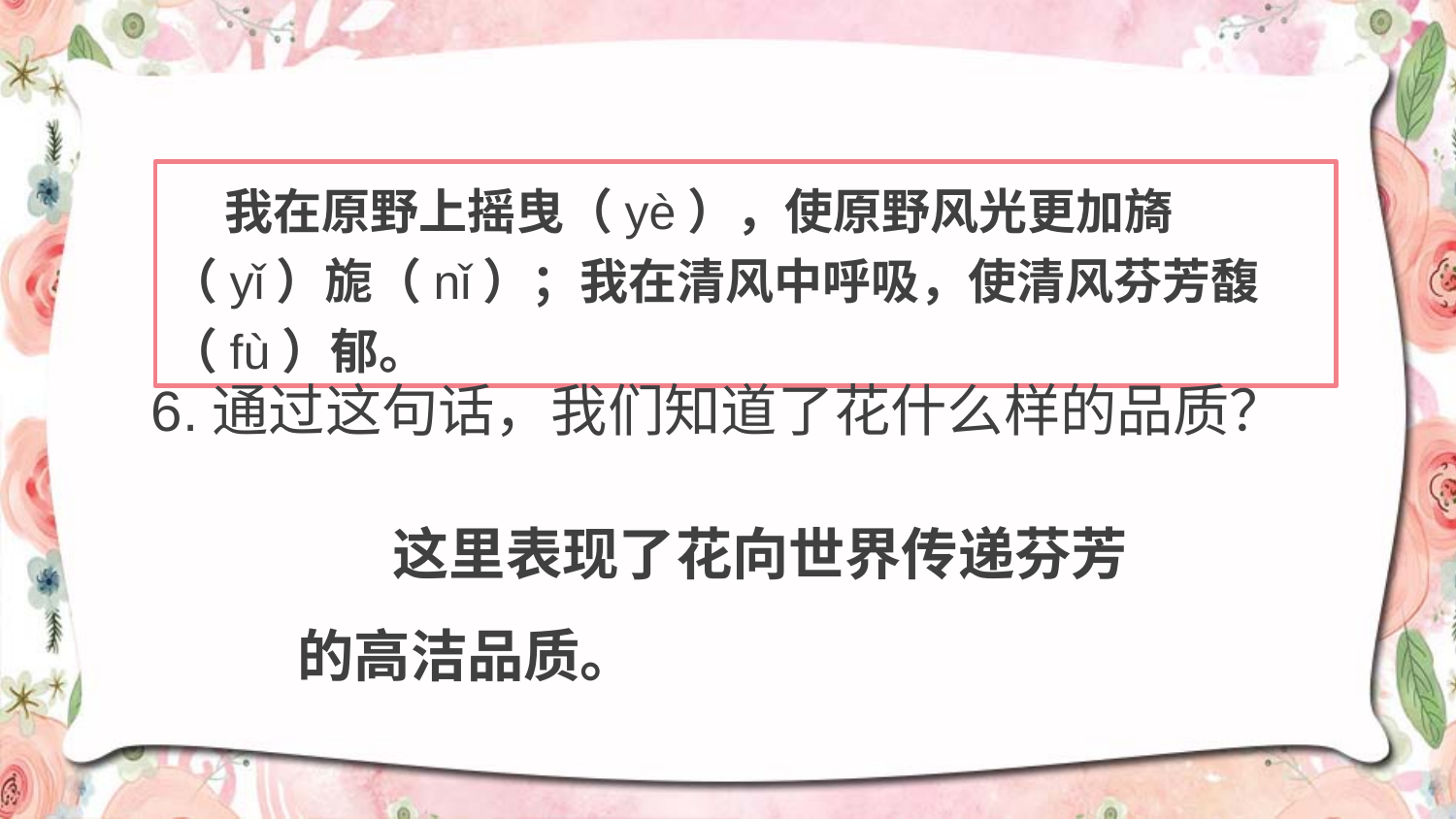

我在原野上摇曳（yè），使原野风光更加旖（yǐ）旎（nǐ）；我在清风中呼吸，使清风芬芳馥（fù）郁。
6.通过这句话，我们知道了花什么样的品质？
 这里表现了花向世界传递芬芳的高洁品质。